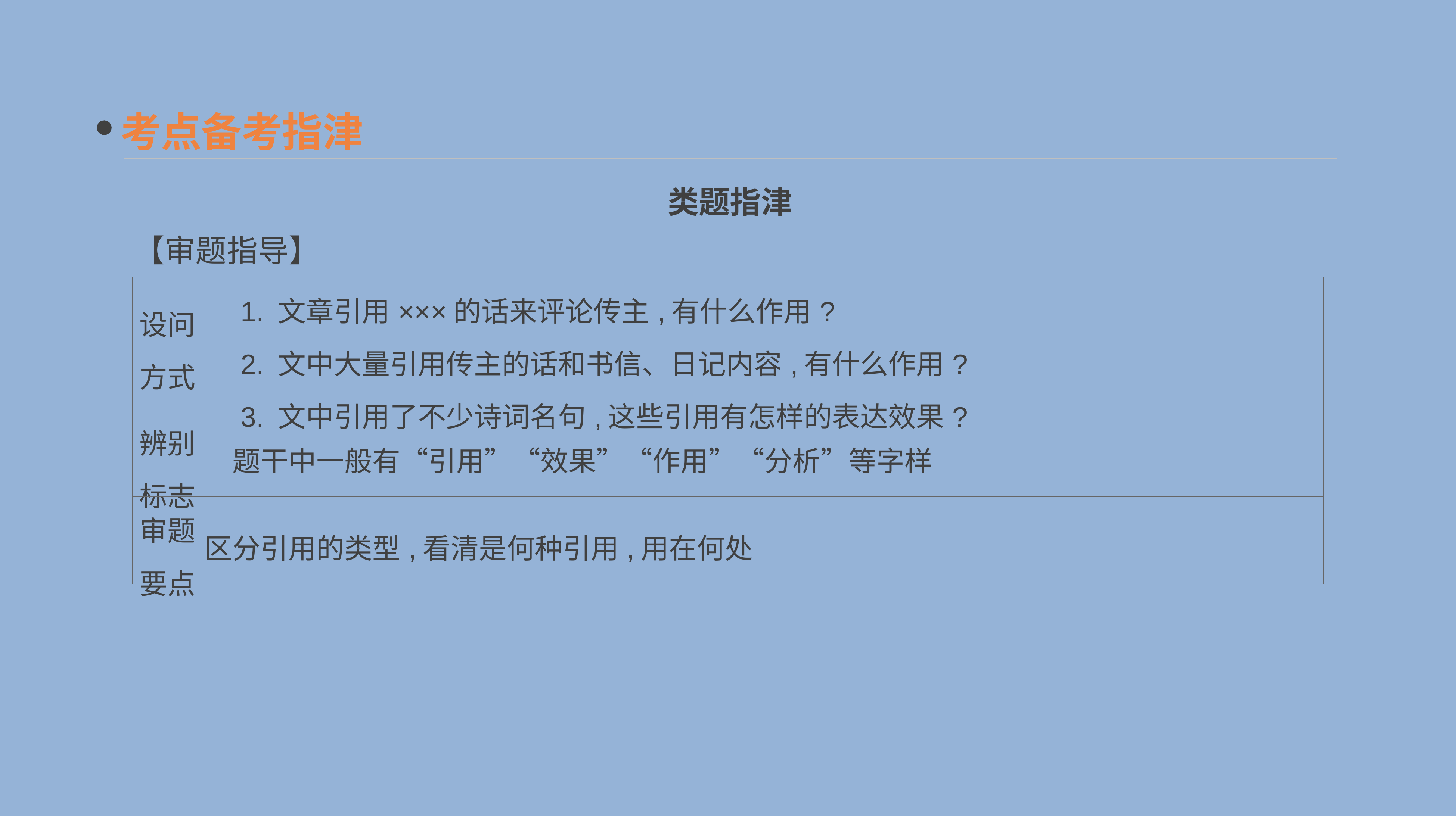

考点备考指津

类题指津
【审题指导】
| 设问 方式 | 1. 文章引用×××的话来评论传主,有什么作用? 　2. 文中大量引用传主的话和书信、日记内容,有什么作用? 　3. 文中引用了不少诗词名句,这些引用有怎样的表达效果? |
| --- | --- |
| 辨别 标志 | 题干中一般有“引用”“效果”“作用”“分析”等字样 |
| 审题 要点 | 区分引用的类型,看清是何种引用,用在何处 |